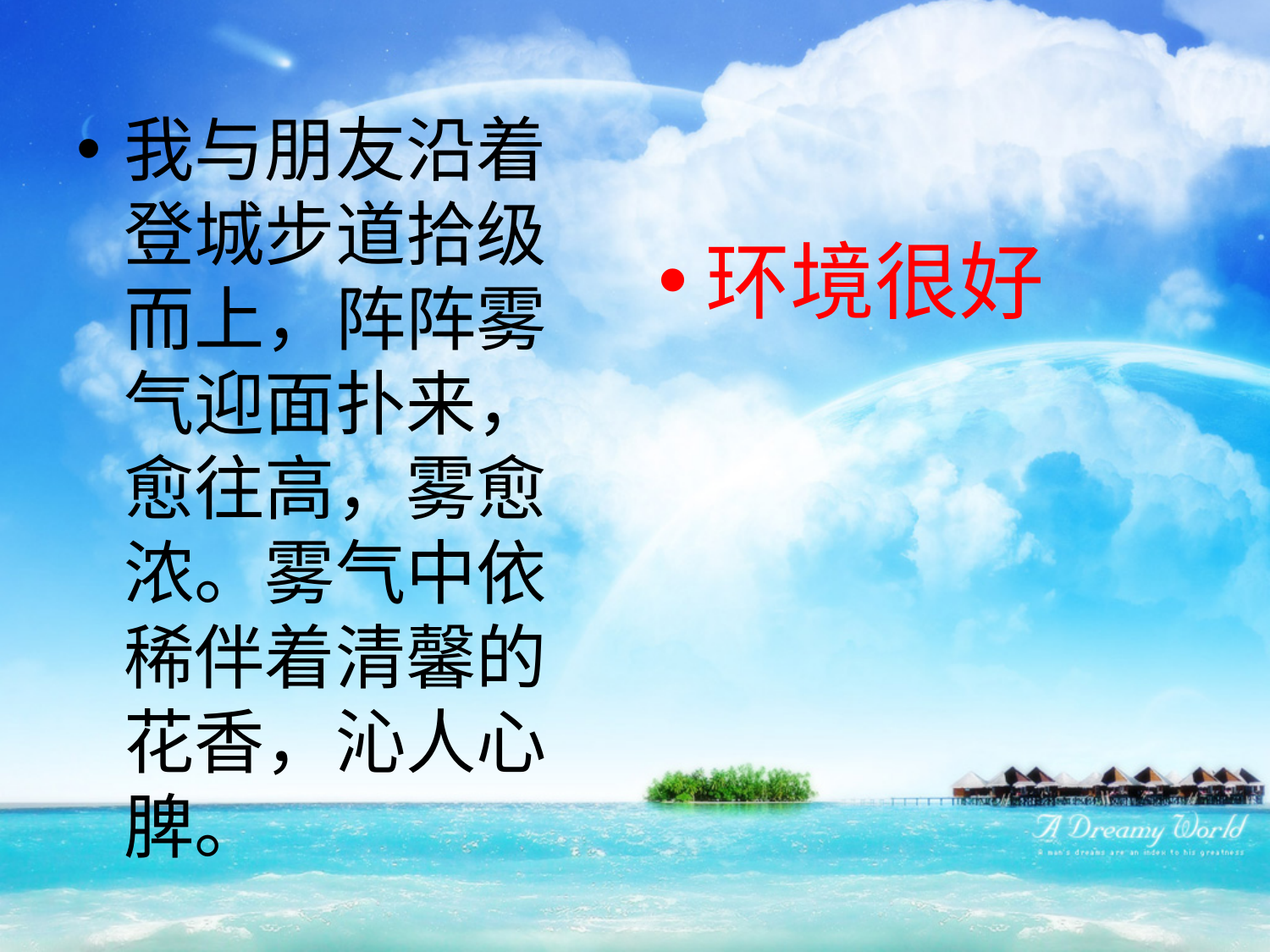

#
我与朋友沿着登城步道拾级而上，阵阵雾气迎面扑来，愈往高，雾愈浓。雾气中依稀伴着清馨的花香，沁人心脾。
环境很好